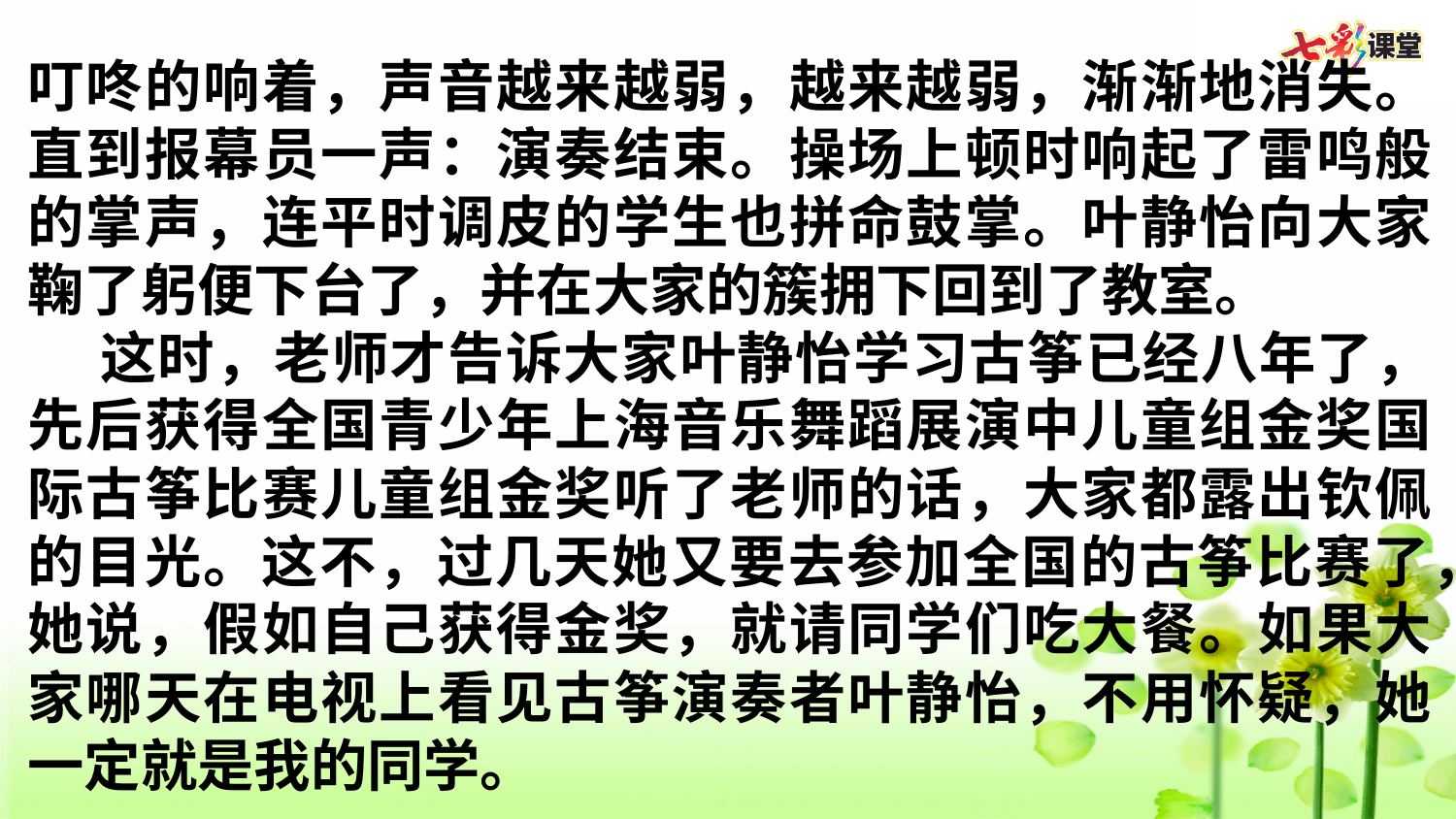

叮咚的响着，声音越来越弱，越来越弱，渐渐地消失。直到报幕员一声：演奏结束。操场上顿时响起了雷鸣般的掌声，连平时调皮的学生也拼命鼓掌。叶静怡向大家鞠了躬便下台了，并在大家的簇拥下回到了教室。
    这时，老师才告诉大家叶静怡学习古筝已经八年了，先后获得全国青少年上海音乐舞蹈展演中儿童组金奖国际古筝比赛儿童组金奖听了老师的话，大家都露出钦佩的目光。这不，过几天她又要去参加全国的古筝比赛了，她说，假如自己获得金奖，就请同学们吃大餐。如果大家哪天在电视上看见古筝演奏者叶静怡，不用怀疑，她一定就是我的同学。